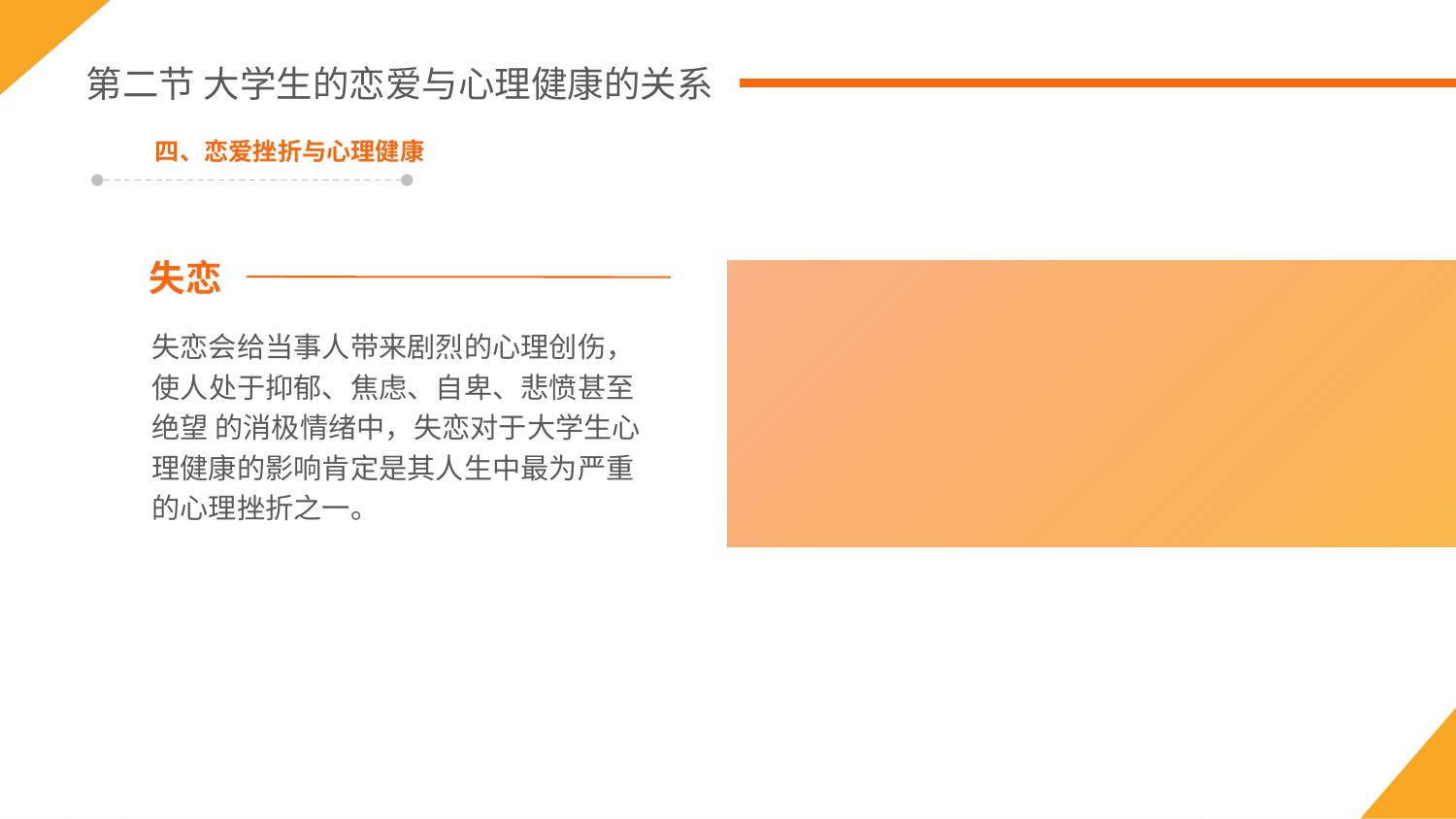

第二节 大学生的恋爱与心理健康的关系
四、恋爱挫折与心理健康
失恋

失恋会给当事人带来剧烈的心理创伤，使人处于抑郁、焦虑、自卑、悲愤甚至绝望 的消极情绪中，失恋对于大学生心理健康的影响肯定是其人生中最为严重的心理挫折之一。